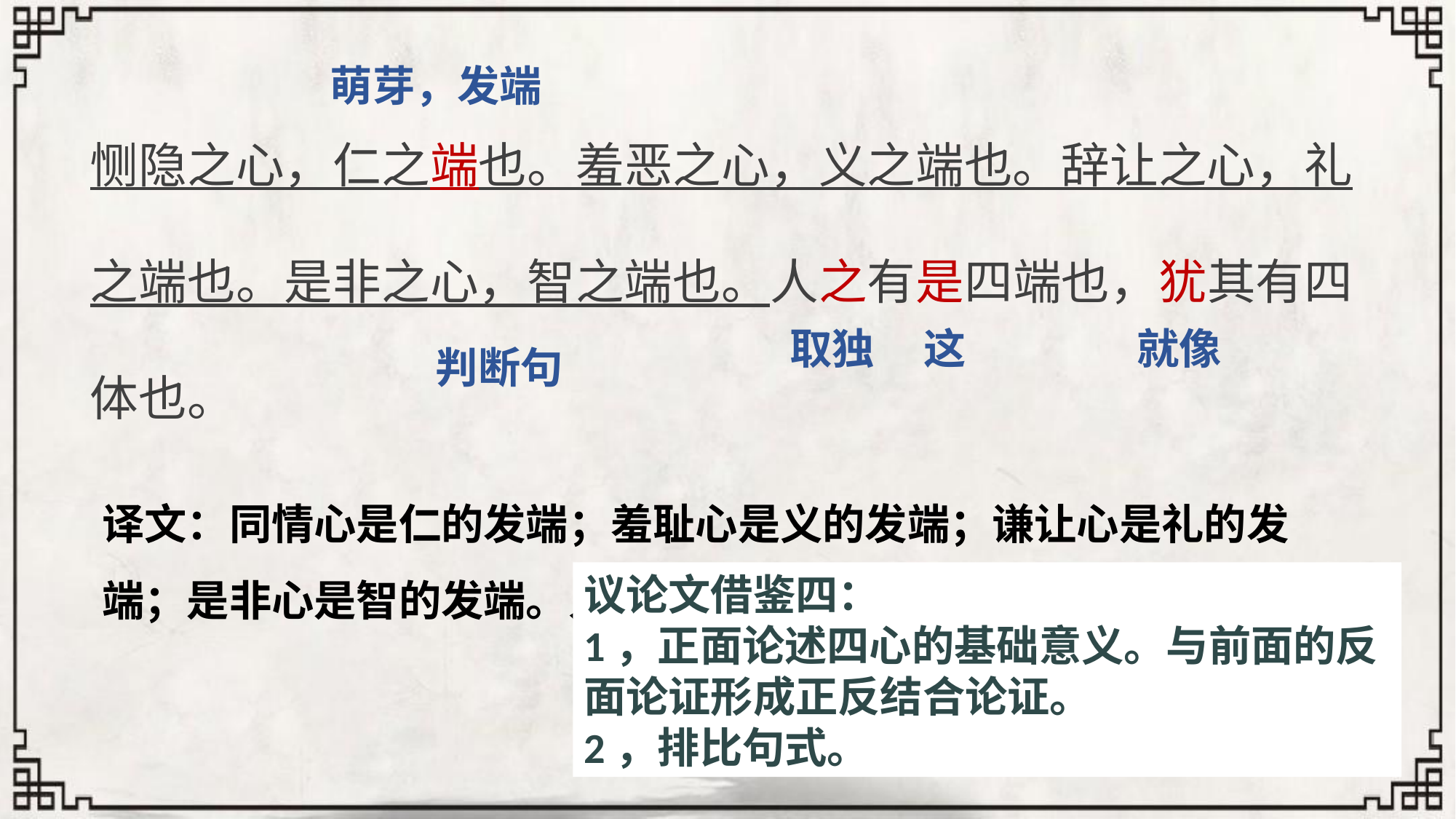

萌芽，发端
恻隐之心，仁之端也。羞恶之心，义之端也。辞让之心，礼之端也。是非之心，智之端也。人之有是四端也，犹其有四体也。
取独
这
就像
判断句
译文：同情心是仁的发端；羞耻心是义的发端；谦让心是礼的发端；是非心是智的发端。人有这四种发端，就像有四肢一样。

议论文借鉴四：
1，正面论述四心的基础意义。与前面的反面论证形成正反结合论证。
2，排比句式。